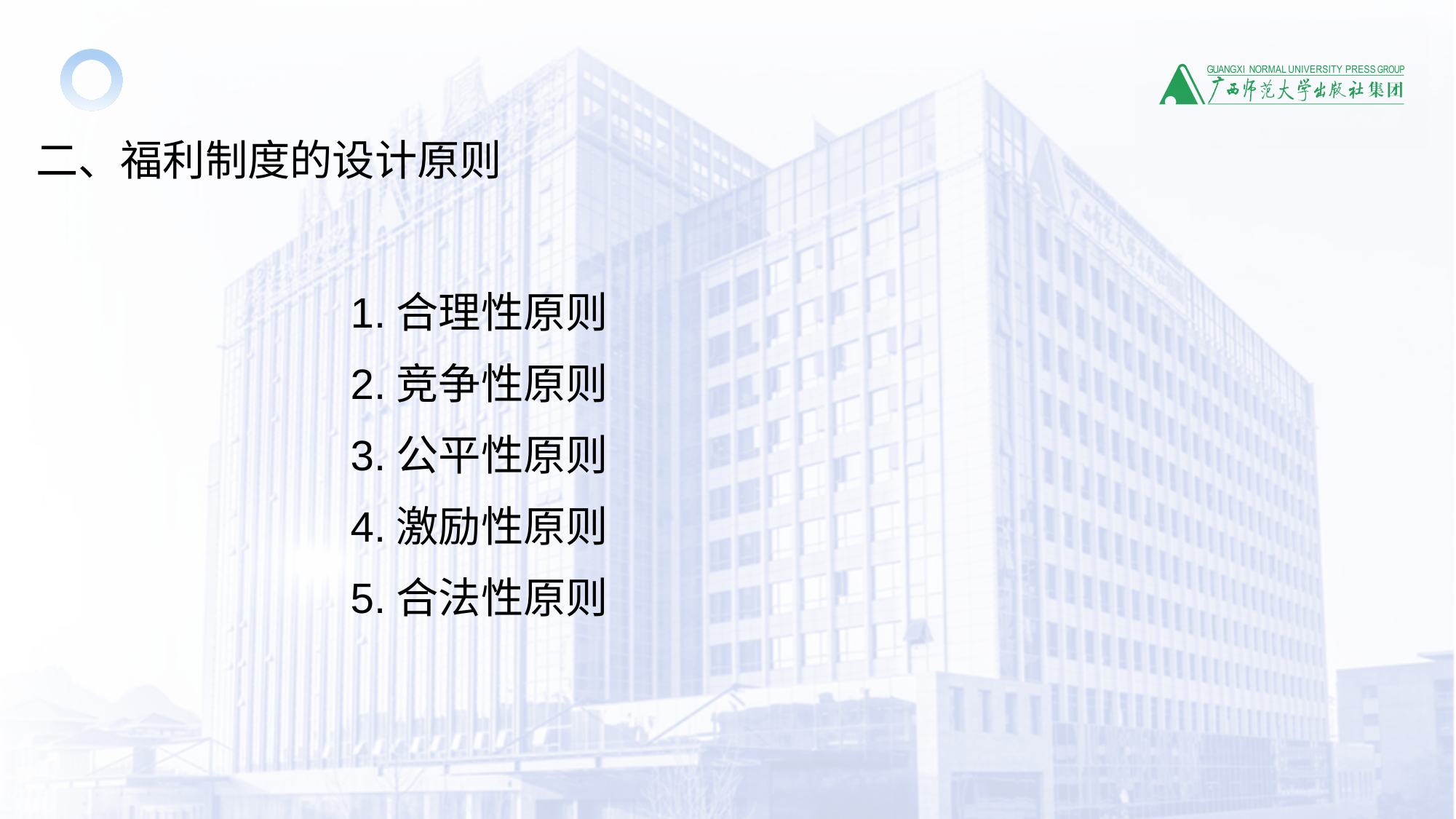

二、福利制度的设计原则
1.合理性原则
2.竞争性原则
3.公平性原则
4.激励性原则
5.合法性原则